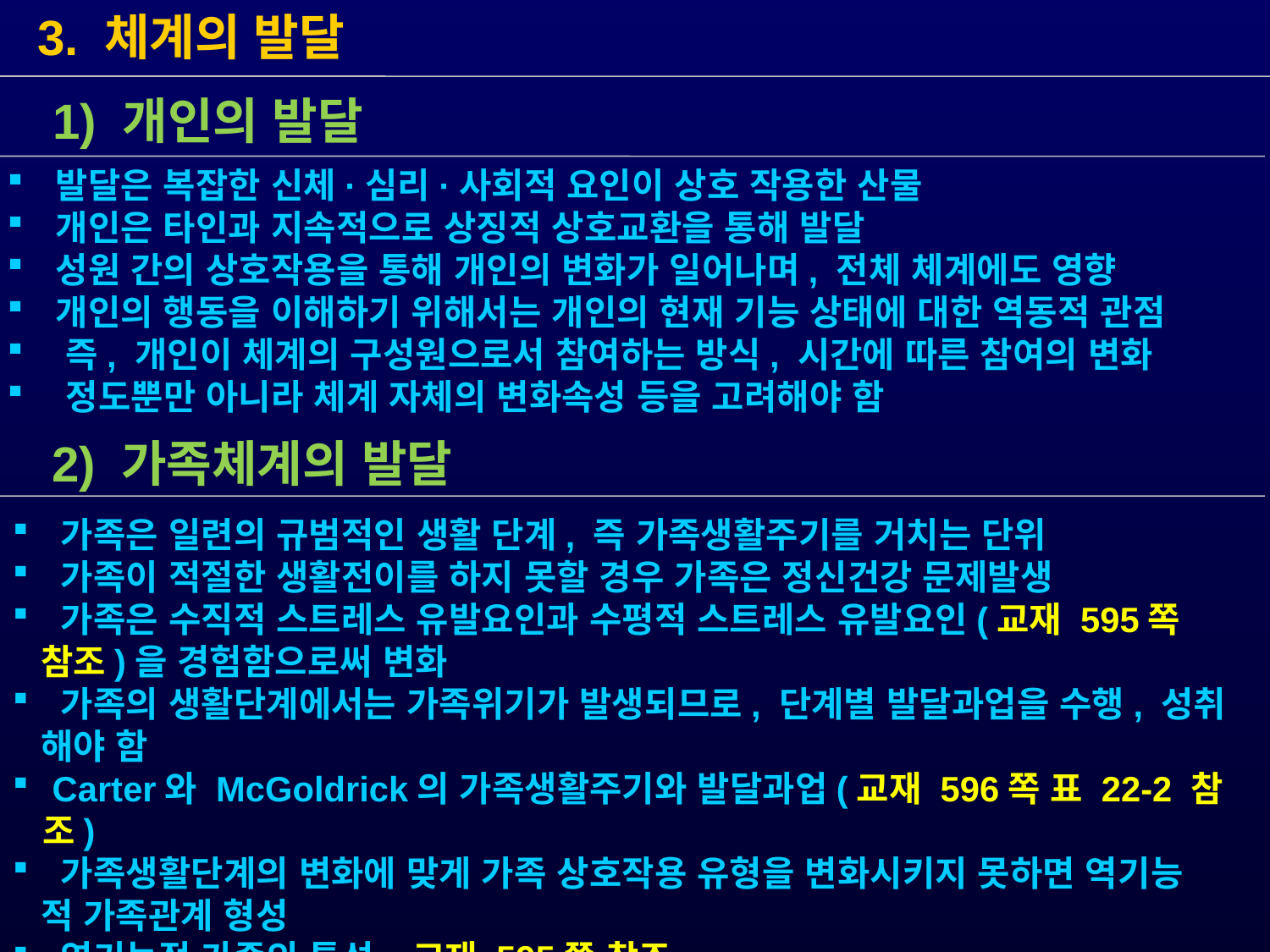

3. 체계의 발달

  1) 개인의 발달

 발달은 복잡한 신체·심리·사회적 요인이 상호 작용한 산물
 개인은 타인과 지속적으로 상징적 상호교환을 통해 발달
 성원 간의 상호작용을 통해 개인의 변화가 일어나며, 전체 체계에도 영향
 개인의 행동을 이해하기 위해서는 개인의 현재 기능 상태에 대한 역동적 관점
  즉, 개인이 체계의 구성원으로서 참여하는 방식, 시간에 따른 참여의 변화
  정도뿐만 아니라 체계 자체의 변화속성 등을 고려해야 함
  2) 가족체계의 발달

 가족은 일련의 규범적인 생활 단계, 즉 가족생활주기를 거치는 단위
 가족이 적절한 생활전이를 하지 못할 경우 가족은 정신건강 문제발생
 가족은 수직적 스트레스 유발요인과 수평적 스트레스 유발요인(교재 595쪽
  참조)을 경험함으로써 변화
 가족의 생활단계에서는 가족위기가 발생되므로, 단계별 발달과업을 수행, 성취
  해야 함
 Carter와 McGoldrick의 가족생활주기와 발달과업(교재 596쪽 표 22-2 참조)
 가족생활단계의 변화에 맞게 가족 상호작용 유형을 변화시키지 못하면 역기능
  적 가족관계 형성
 역기능적 가족의 특성: 교재 595쪽 참조